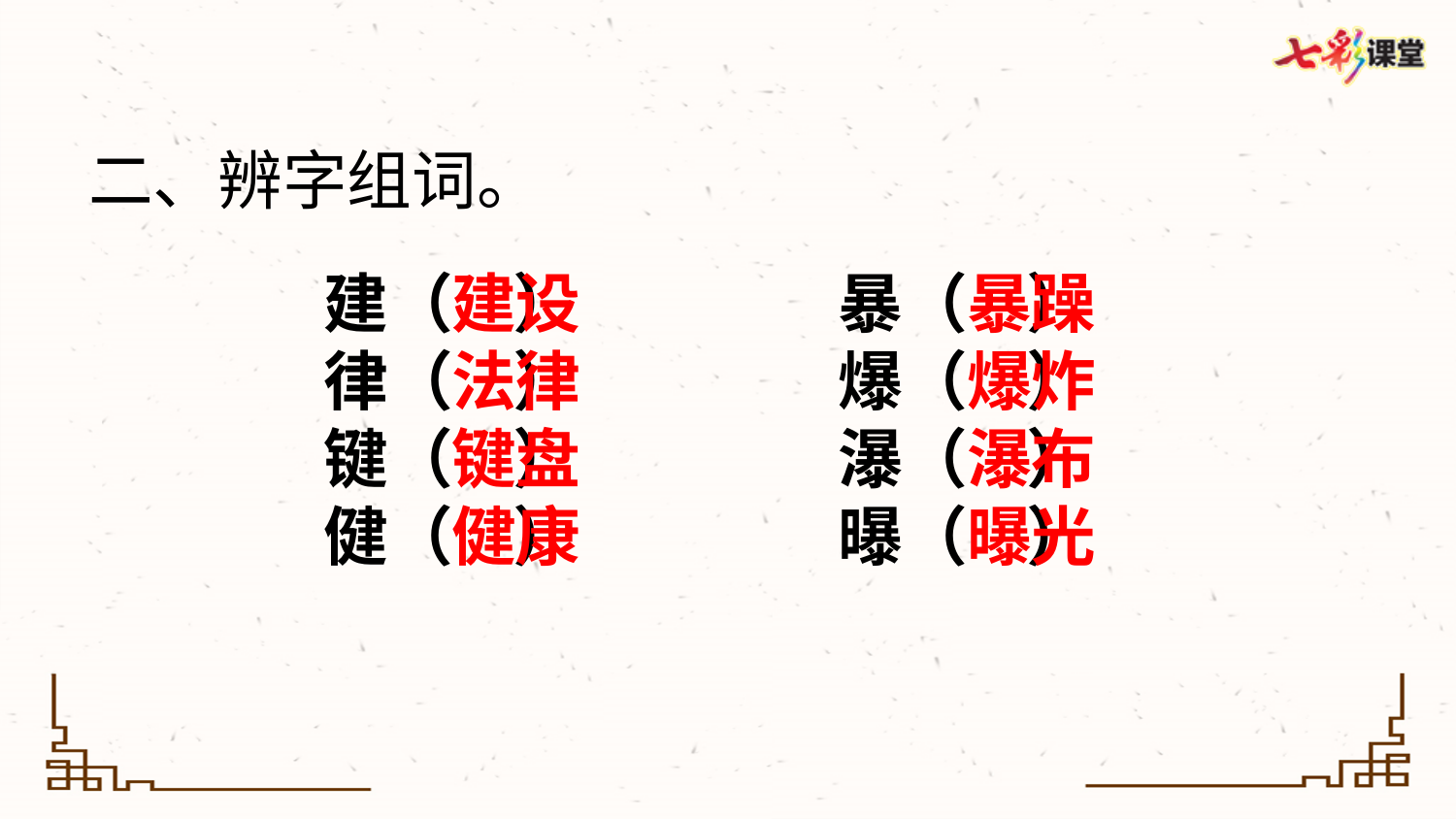

二、辨字组词。
建（    ）
律（    ）
键（    ）
健（    ）
暴（    ）
爆（    ）
瀑（    ）
曝（    ）
建设
法律
键盘
健康
暴躁
爆炸
瀑布
曝光